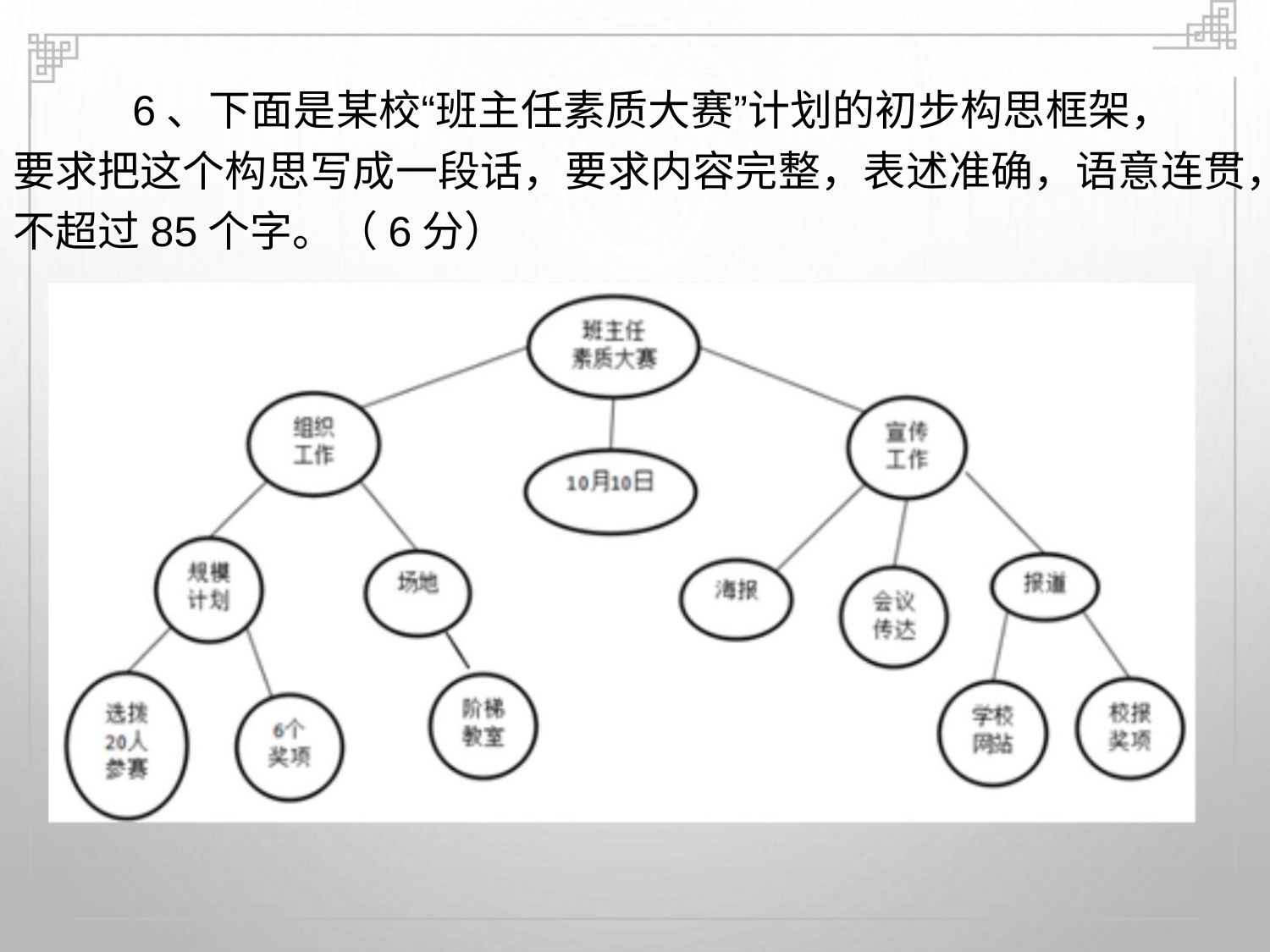

6、下面是某校“班主任素质大赛”计划的初步构思框架，
要求把这个构思写成一段话，要求内容完整，表述准确，语意连贯，
不超过85个字。（6分）